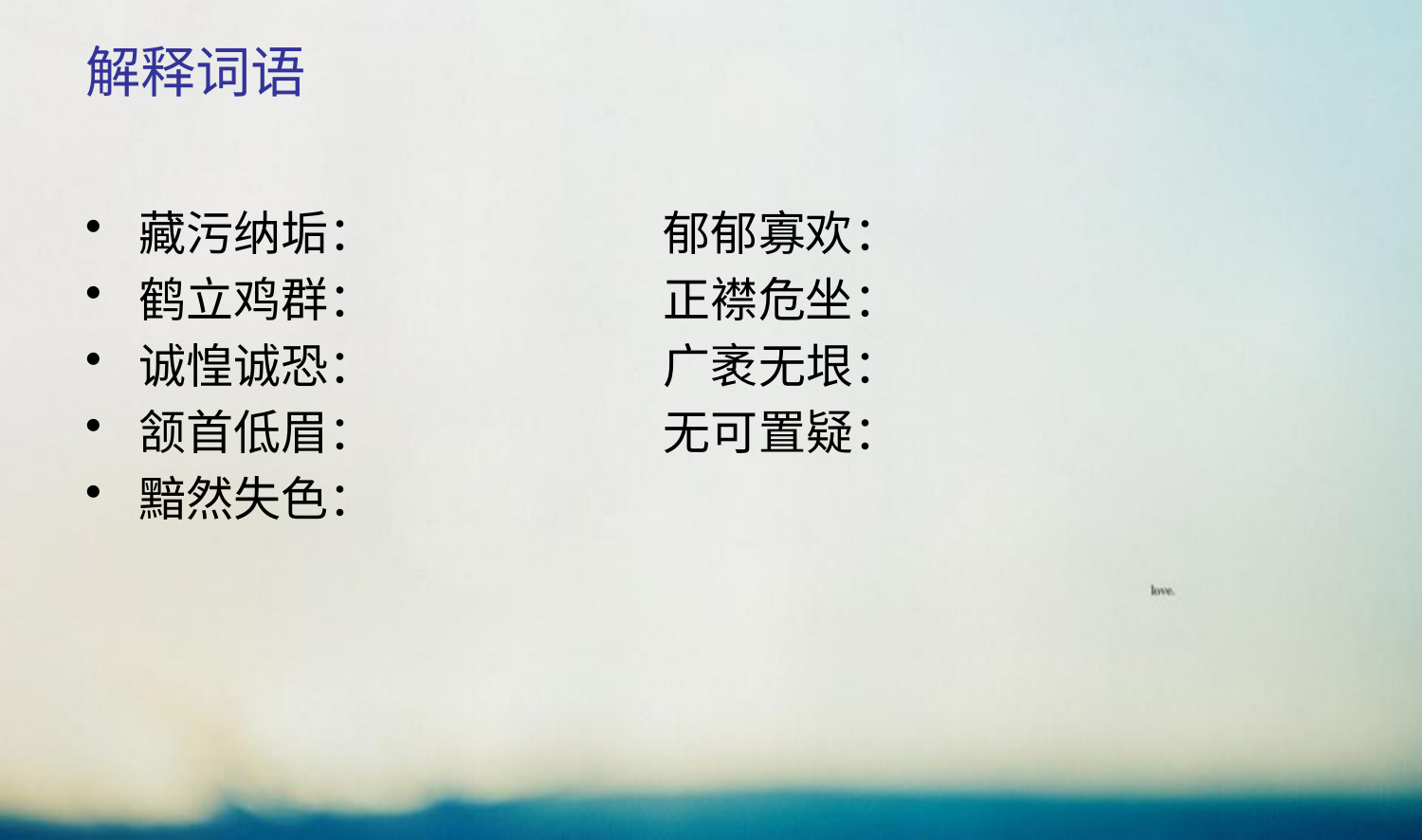

# 解释词语
藏污纳垢：                           郁郁寡欢：
鹤立鸡群：                           正襟危坐：
诚惶诚恐：                           广袤无垠：
颔首低眉：                           无可置疑：
黯然失色：